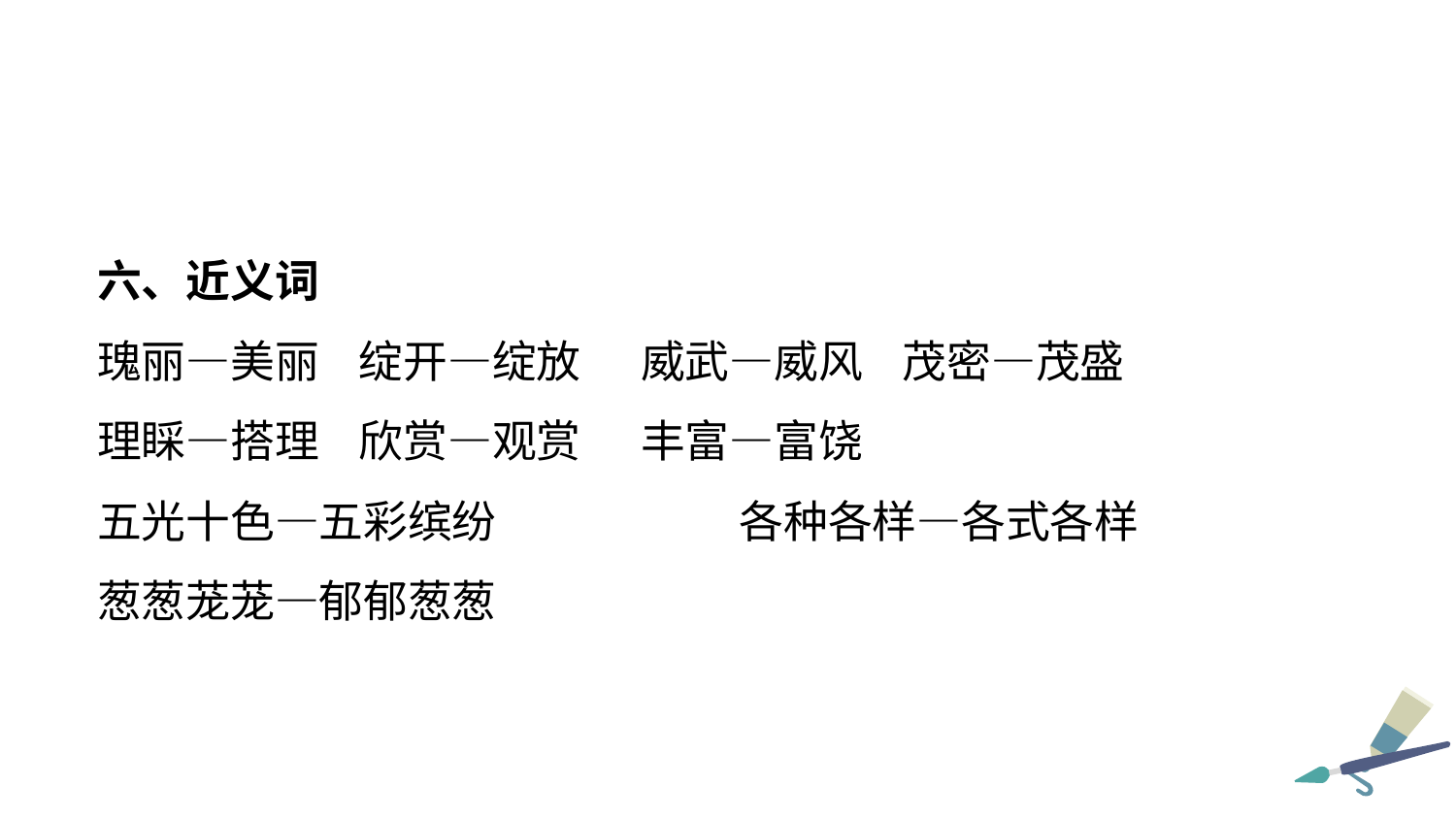

六、近义词
瑰丽—美丽    绽开—绽放      威武—威风    茂密—茂盛
理睬—搭理    欣赏—观赏      丰富—富饶
五光十色—五彩缤纷		      各种各样—各式各样
葱葱茏茏—郁郁葱葱